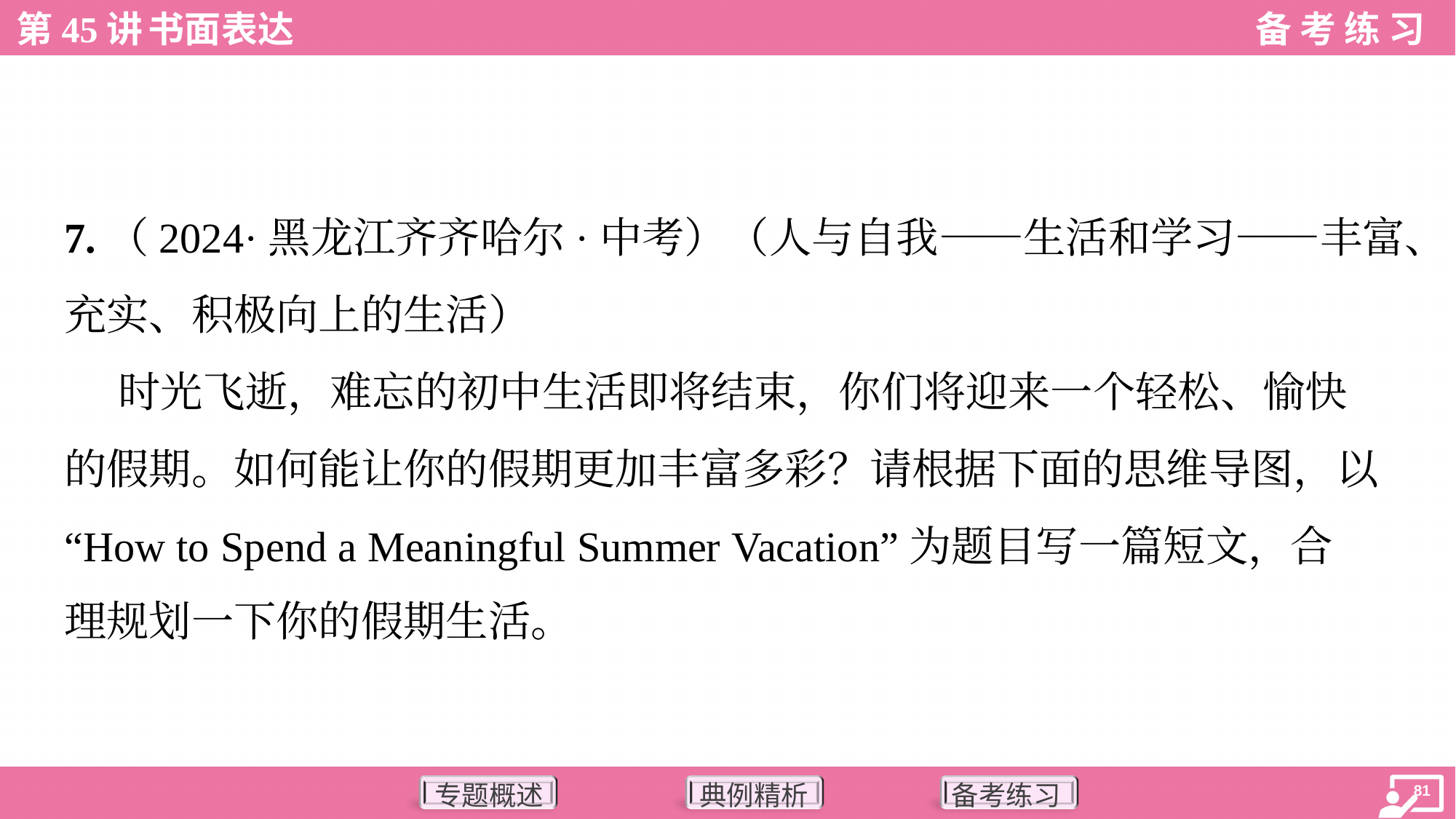

7.（2024·黑龙江齐齐哈尔·中考）（人与自我——生活和学习——丰富、
充实、积极向上的生活）
    时光飞逝，难忘的初中生活即将结束，你们将迎来一个轻松、愉快
的假期。如何能让你的假期更加丰富多彩？请根据下面的思维导图，以
“How to Spend a Meaningful Summer Vacation”为题目写一篇短文，合
理规划一下你的假期生活。